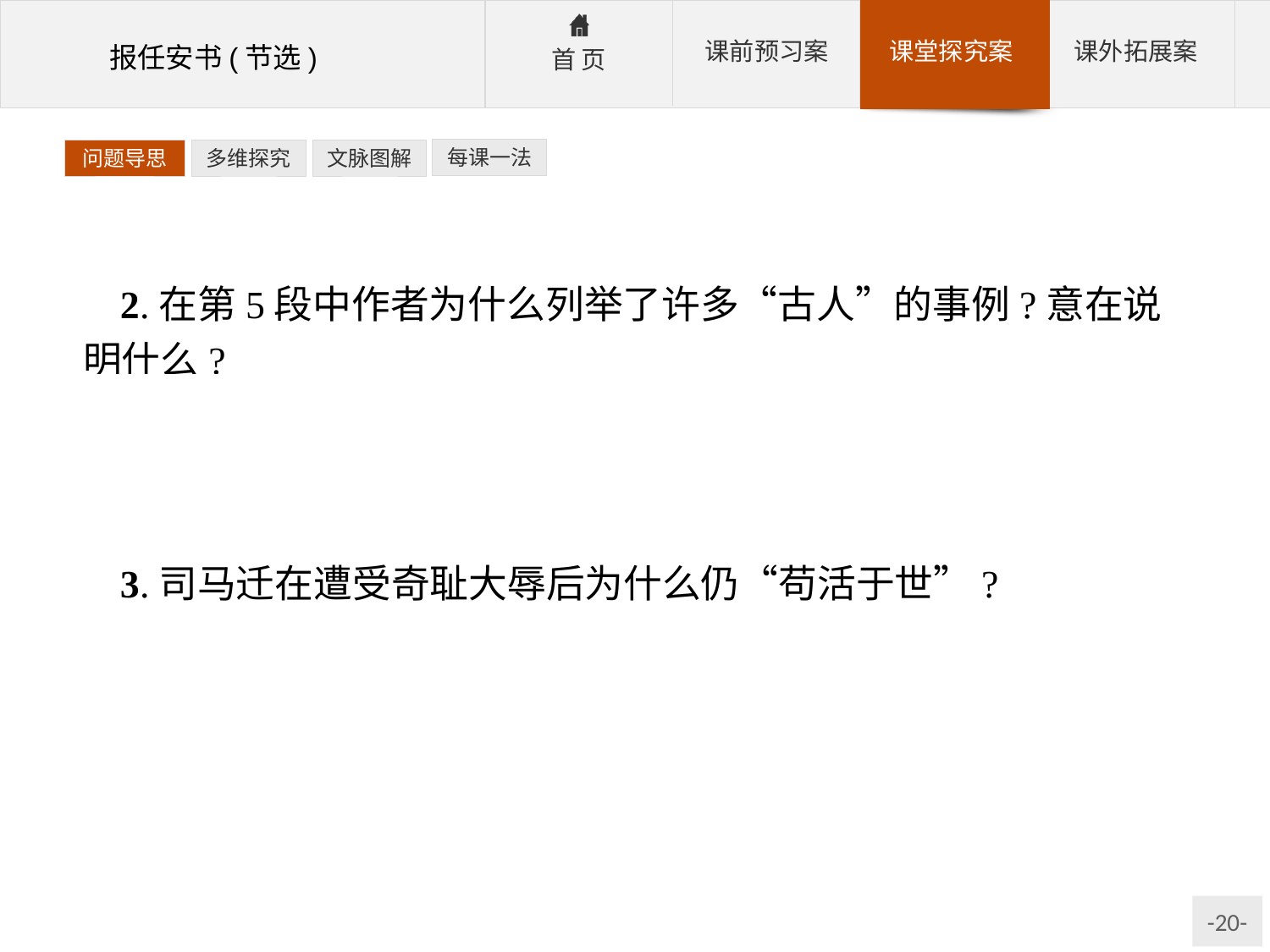

每课一法
问题导思
多维探究
文脉图解
2.在第5段中作者为什么列举了许多“古人”的事例?意在说明什么?
参考答案:罗列这些史实,说明自己对生命与事业的崇高信念的来源,说明自己写作《史记》的思想动力,相信自己也能成功。进一步说明隐忍苟活的原因。
3.司马迁在遭受奇耻大辱后为什么仍“苟活于世”?
参考答案:①生死观——死有轻重,应该重于泰山。②价值观——为完成《史记》。③精神支柱——以先贤激励,发愤著书。